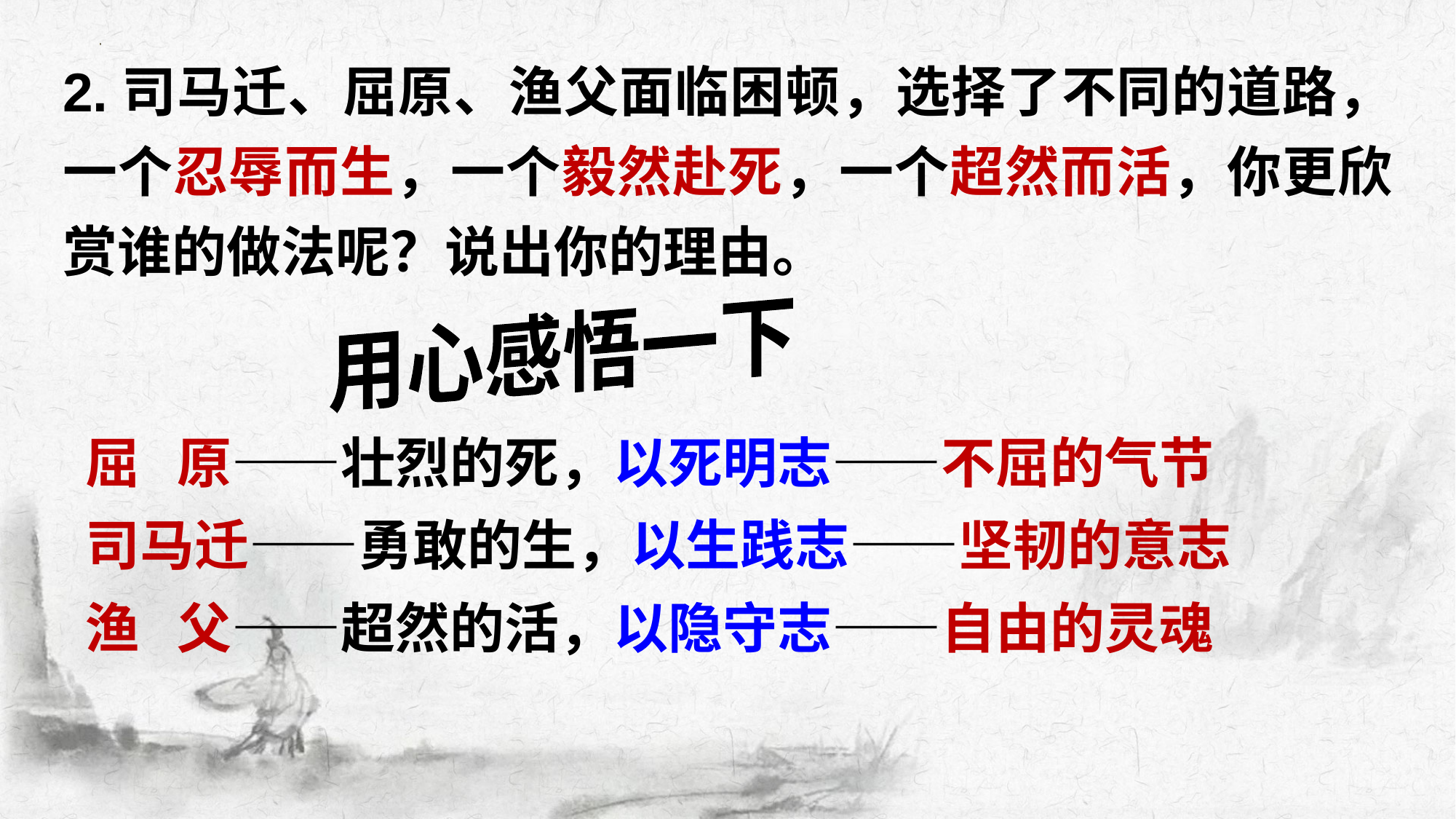

2.司马迁、屈原、渔父面临困顿，选择了不同的道路，一个忍辱而生，一个毅然赴死，一个超然而活，你更欣赏谁的做法呢？说出你的理由。
用心感悟一下
屈   原——壮烈的死，以死明志——不屈的气节
司马迁——勇敢的生，以生践志——坚韧的意志
渔   父——超然的活，以隐守志——自由的灵魂